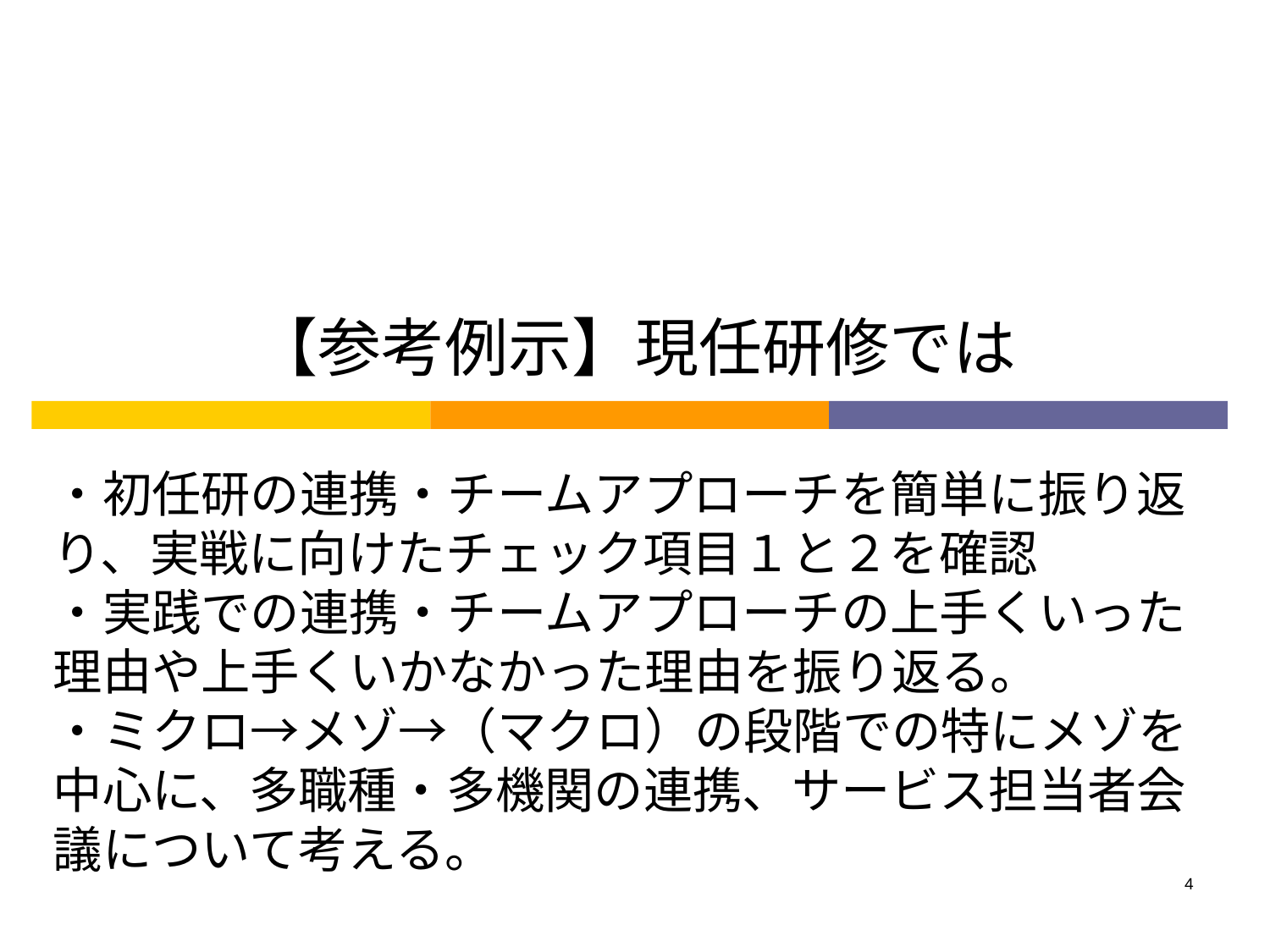

# 【参考例示】現任研修では
・初任研の連携・チームアプローチを簡単に振り返り、実戦に向けたチェック項目１と２を確認
・実践での連携・チームアプローチの上手くいった理由や上手くいかなかった理由を振り返る。
・ミクロ→メゾ→（マクロ）の段階での特にメゾを中心に、多職種・多機関の連携、サービス担当者会議について考える。
4